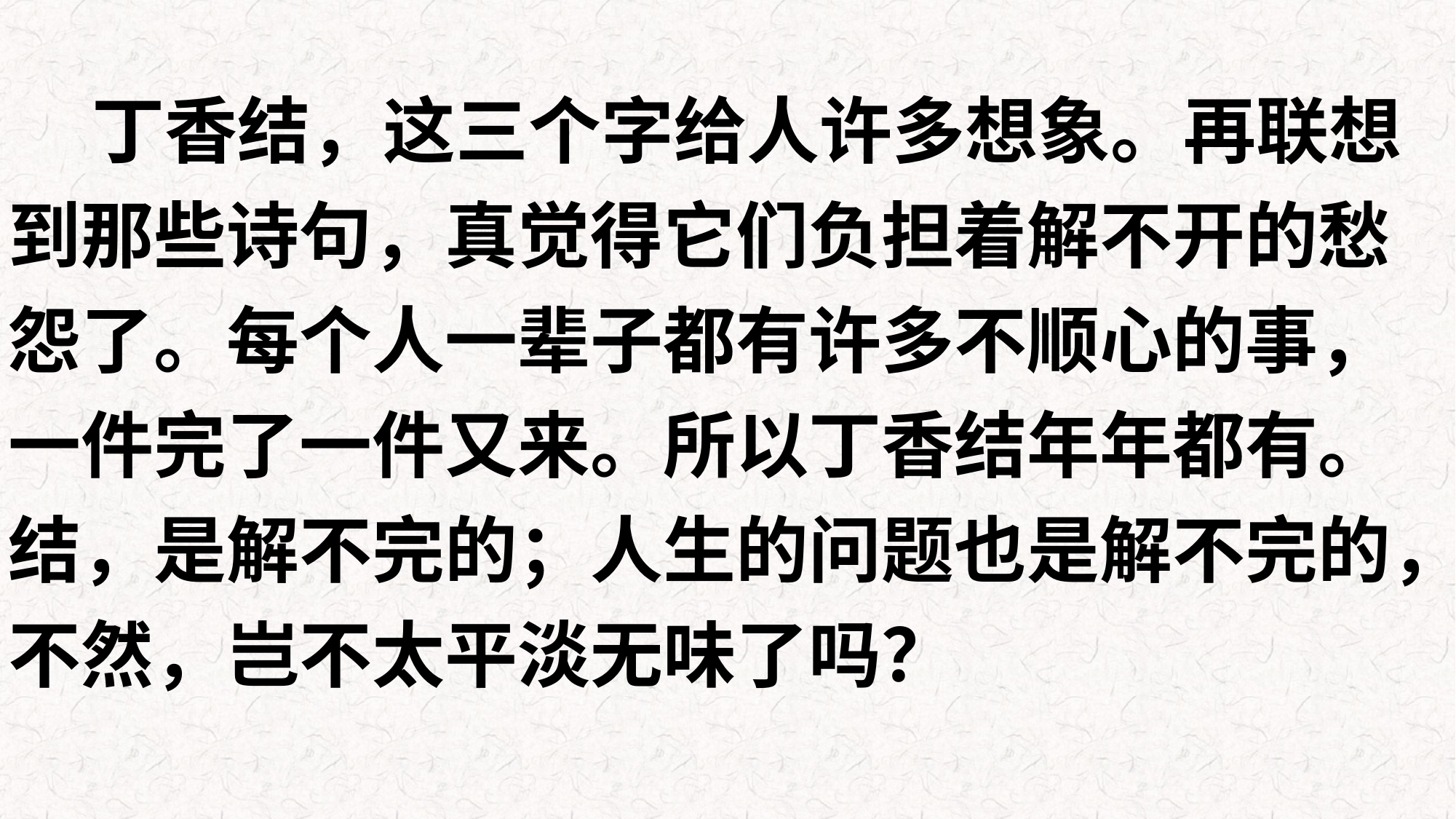

丁香结，这三个字给人许多想象。再联想到那些诗句，真觉得它们负担着解不开的愁怨了。每个人一辈子都有许多不顺心的事，一件完了一件又来。所以丁香结年年都有。结，是解不完的；人生的问题也是解不完的，不然，岂不太平淡无味了吗？